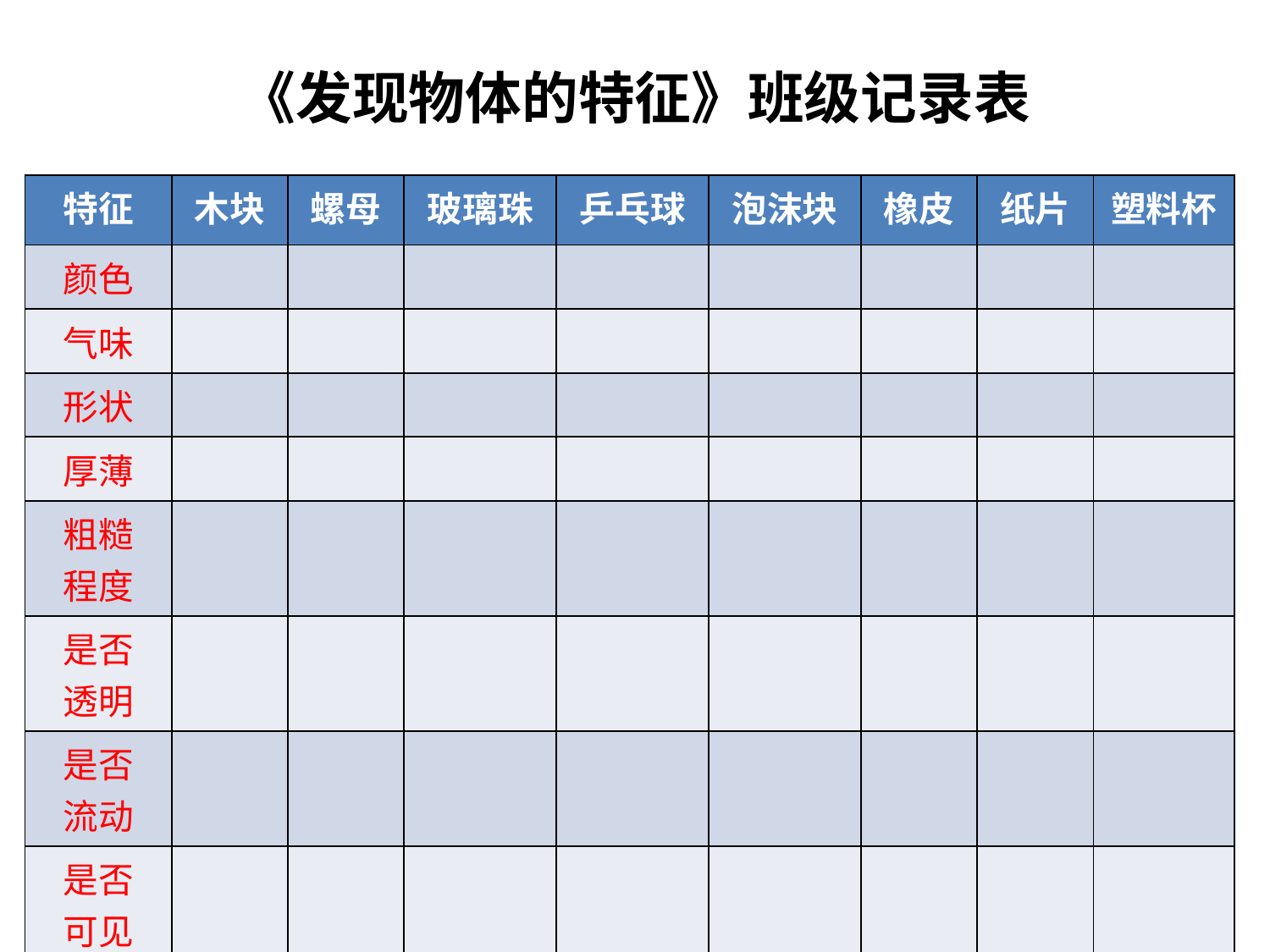

《发现物体的特征》班级记录表
| 特征 | 木块 | 螺母 | 玻璃珠 | 乒乓球 | 泡沫块 | 橡皮 | 纸片 | 塑料杯 |
| --- | --- | --- | --- | --- | --- | --- | --- | --- |
| 颜色 |  |  |  |  |  |  |  |  |
| 气味 |  |  |  |  |  |  |  |  |
| 形状 |  |  |  |  |  |  |  |  |
| 厚薄 |  |  |  |  |  |  |  |  |
| 粗糙 程度 |  |  |  |  |  |  |  |  |
| 是否 透明 |  |  |  |  |  |  |  |  |
| 是否 流动 |  |  |  |  |  |  |  |  |
| 是否 可见 |  |  |  |  |  |  |  |  |
| 轻重 |  |  |  |  |  |  |  |  |